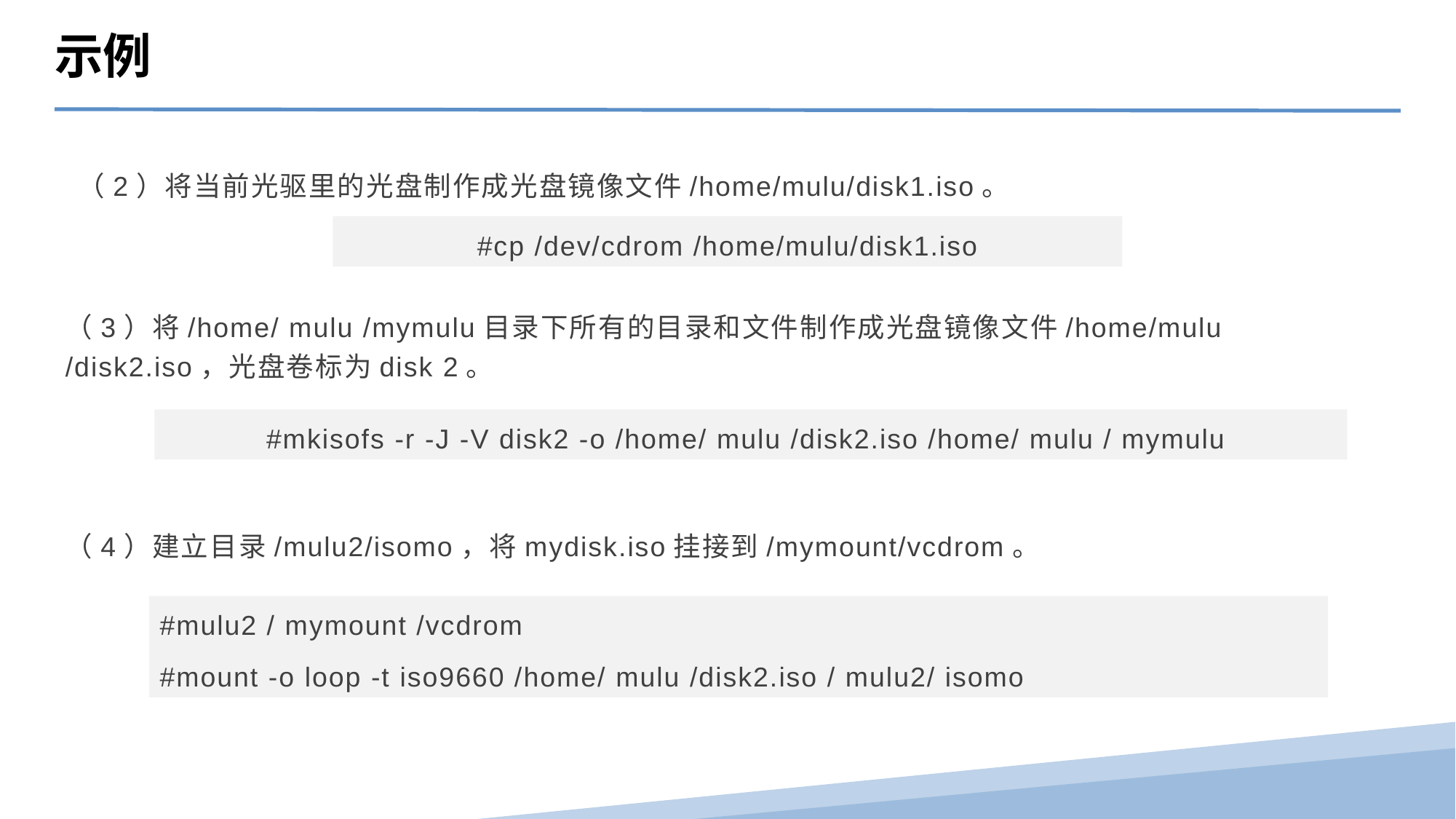

示例
（2）将当前光驱里的光盘制作成光盘镜像文件/home/mulu/disk1.iso。
#cp /dev/cdrom /home/mulu/disk1.iso
（3）将/home/ mulu /mymulu目录下所有的目录和文件制作成光盘镜像文件/home/mulu /disk2.iso，光盘卷标为disk 2。
#mkisofs -r -J -V disk2 -o /home/ mulu /disk2.iso /home/ mulu / mymulu
（4）建立目录/mulu2/isomo，将mydisk.iso挂接到/mymount/vcdrom。
#mulu2 / mymount /vcdrom
#mount -o loop -t iso9660 /home/ mulu /disk2.iso / mulu2/ isomo